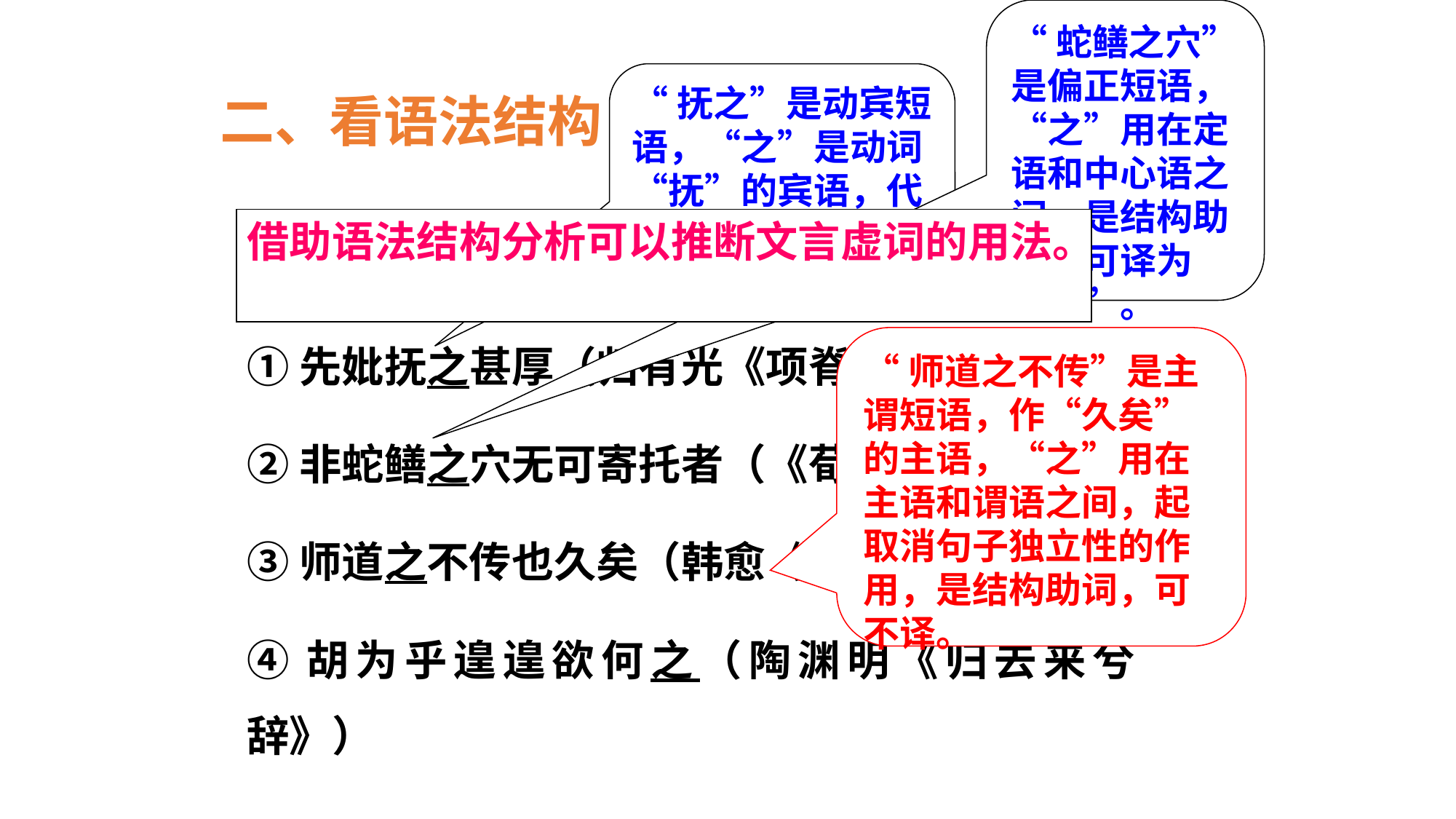

“蛇鳝之穴”是偏正短语，“之”用在定语和中心语之间，是结构助词，可译为“的”。
“抚之”是动宾短语，“之”是动词“抚”的宾语，代词，代“妪”，可译为“她”。
二、看语法结构
借助语法结构分析可以推断文言虚词的用法。
①先妣抚之甚厚（归有光《项脊轩志》）
②非蛇鳝之穴无可寄托者（《荀子·劝学》）
③师道之不传也久矣（韩愈《师说》）
④胡为乎遑遑欲何之（陶渊明《归去来兮辞》）
“师道之不传”是主谓短语，作“久矣”的主语，“之”用在主语和谓语之间，起取消句子独立性的作用，是结构助词，可不译。